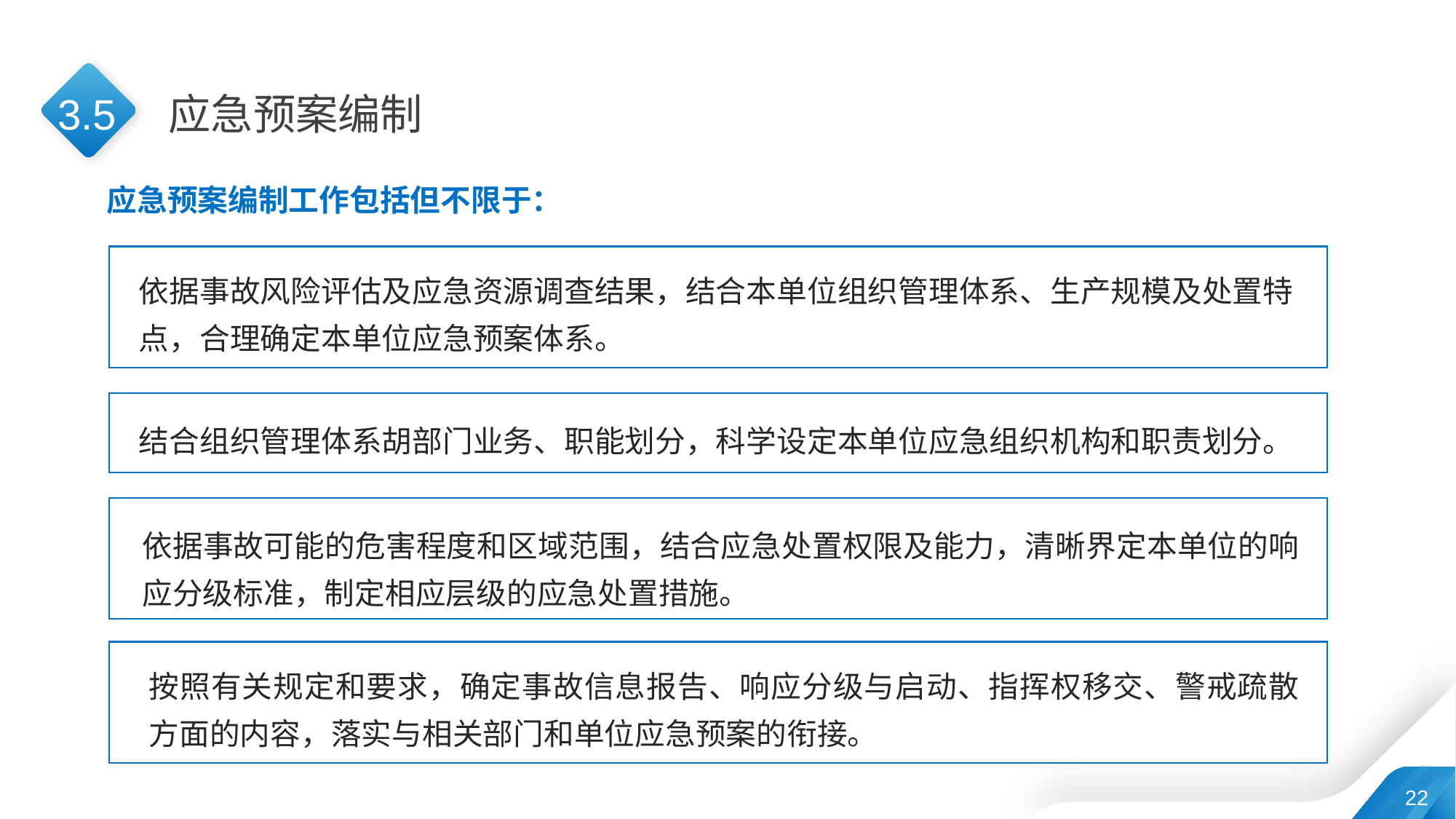

3.5
应急预案编制
应急预案编制工作包括但不限于：

依据事故风险评估及应急资源调查结果，结合本单位组织管理体系、生产规模及处置特点，合理确定本单位应急预案体系。

结合组织管理体系胡部门业务、职能划分，科学设定本单位应急组织机构和职责划分。

依据事故可能的危害程度和区域范围，结合应急处置权限及能力，清晰界定本单位的响应分级标准，制定相应层级的应急处置措施。

按照有关规定和要求，确定事故信息报告、响应分级与启动、指挥权移交、警戒疏散方面的内容，落实与相关部门和单位应急预案的衔接。